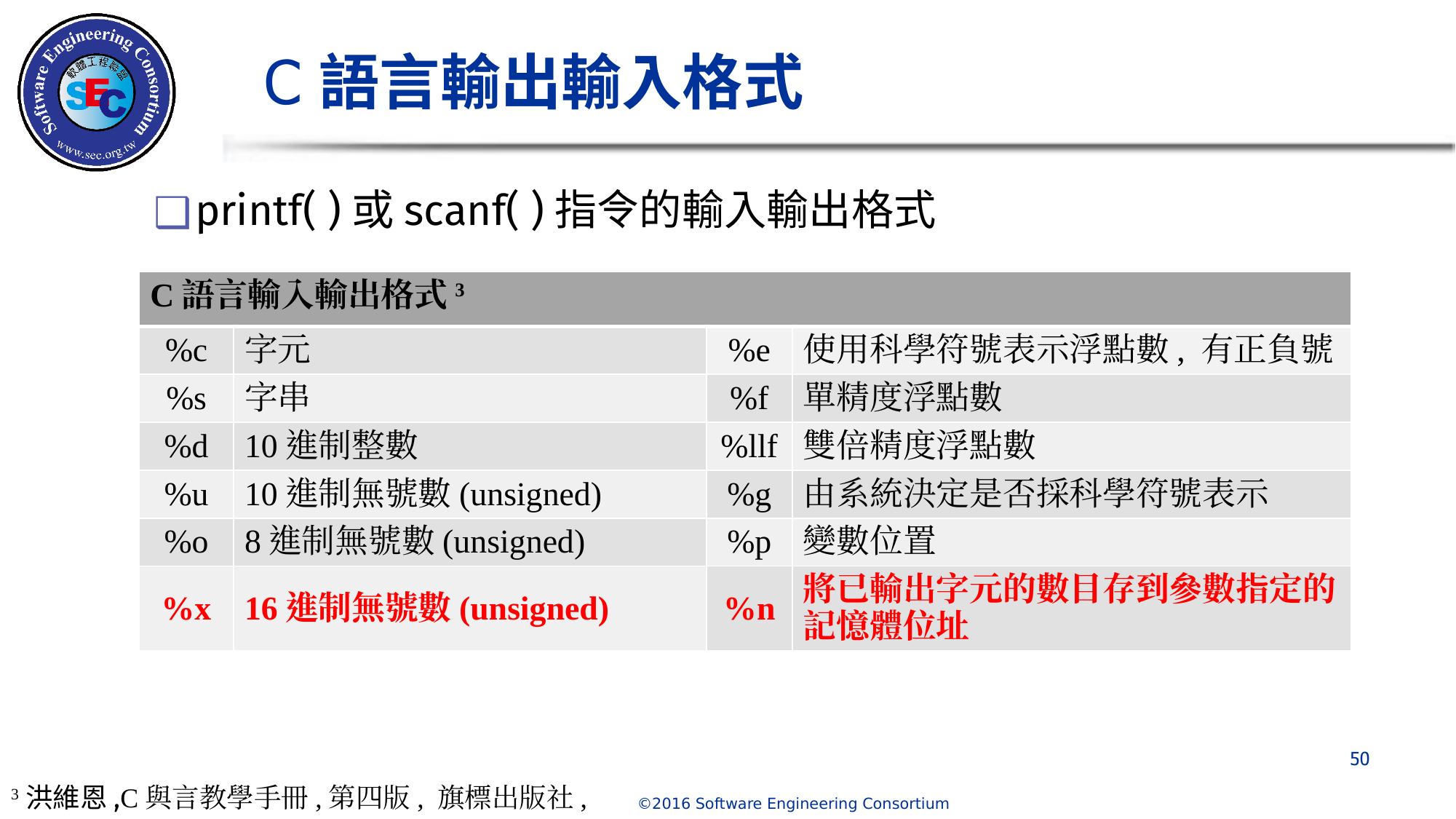

# C語言輸出輸入格式
printf( )或scanf( )指令的輸入輸出格式
| C語言輸入輸出格式3 |  |  |  |
| --- | --- | --- | --- |
| %c | 字元 | %e | 使用科學符號表示浮點數, 有正負號 |
| %s | 字串 | %f | 單精度浮點數 |
| %d | 10進制整數 | %llf | 雙倍精度浮點數 |
| %u | 10進制無號數(unsigned) | %g | 由系統決定是否採科學符號表示 |
| %o | 8進制無號數(unsigned) | %p | 變數位置 |
| %x | 16進制無號數(unsigned) | %n | 將已輸出字元的數目存到參數指定的記憶體位址 |
50
3洪維恩,C與言教學手冊,第四版, 旗標出版社, 2007